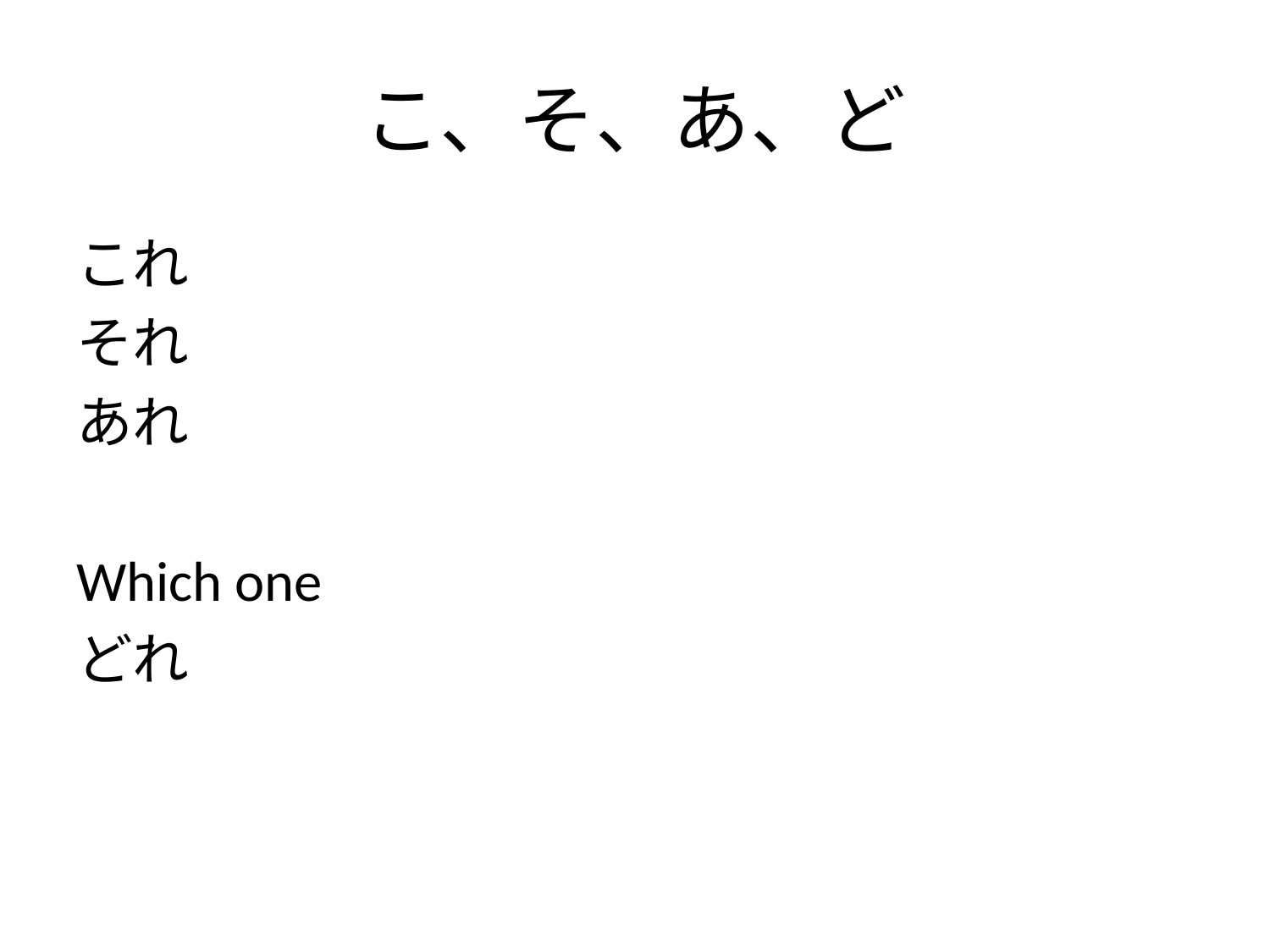

# こ、そ、あ、ど
これ
それ
あれ

Which one
どれ